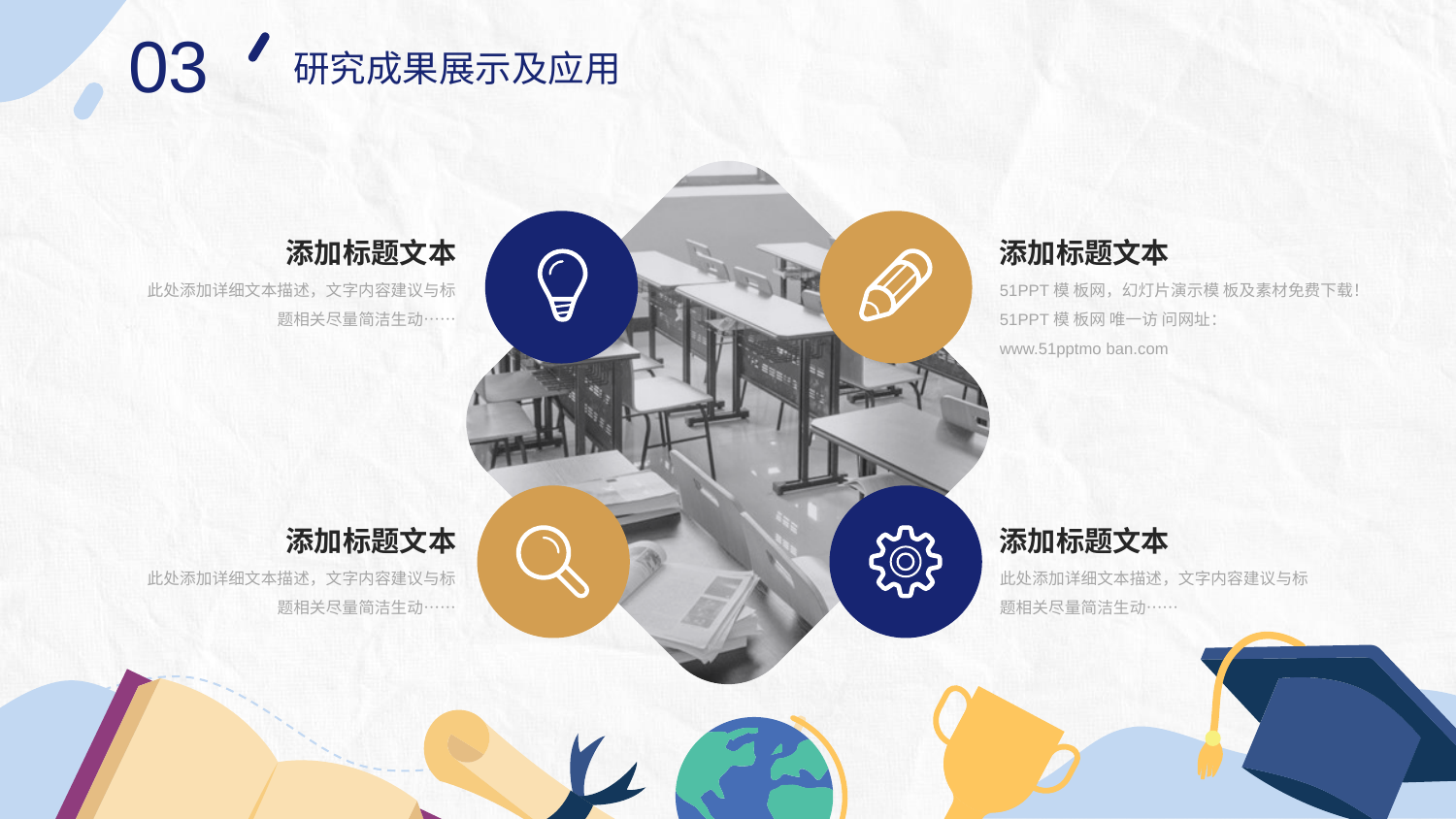

03

研究成果展示及应用

添加标题文本
此处添加详细文本描述，文字内容建议与标题相关尽量简洁生动……
添加标题文本
51PPT模 板网，幻灯片演示模 板及素材免费下载！
51PPT模 板网 唯一访 问网址：
www.51pptmo ban.com

添加标题文本
此处添加详细文本描述，文字内容建议与标题相关尽量简洁生动……
添加标题文本
此处添加详细文本描述，文字内容建议与标题相关尽量简洁生动……